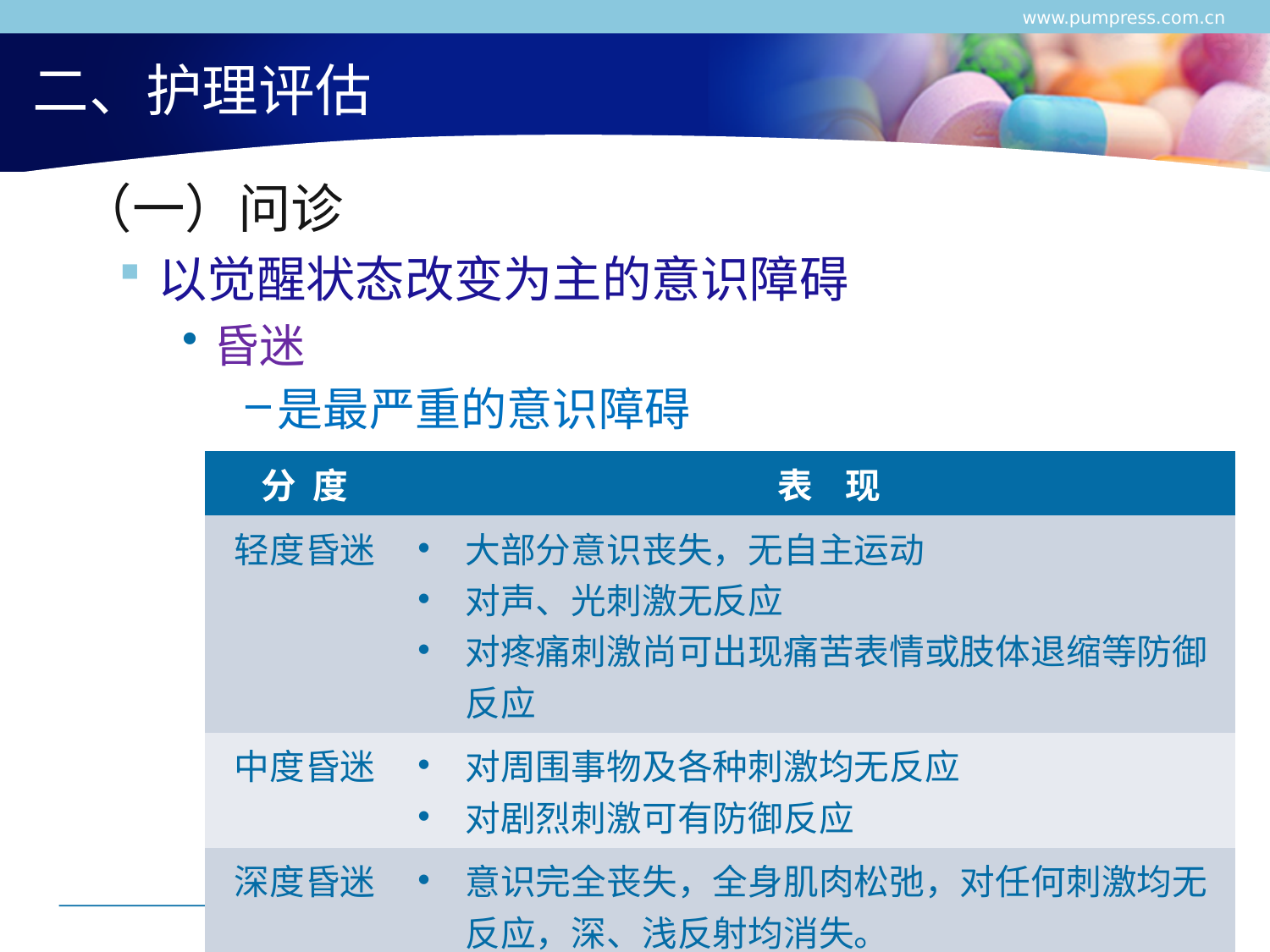

www.pumpress.com.cn
# 二、护理评估
 （一）问诊
以觉醒状态改变为主的意识障碍
昏迷
是最严重的意识障碍

| 分 度 | 表 现 |
| --- | --- |
| 轻度昏迷 | 大部分意识丧失，无自主运动 对声、光刺激无反应 对疼痛刺激尚可出现痛苦表情或肢体退缩等防御反应 |
| 中度昏迷 | 对周围事物及各种刺激均无反应 对剧烈刺激可有防御反应 |
| 深度昏迷 | 意识完全丧失，全身肌肉松弛，对任何刺激均无反应，深、浅反射均消失。 |